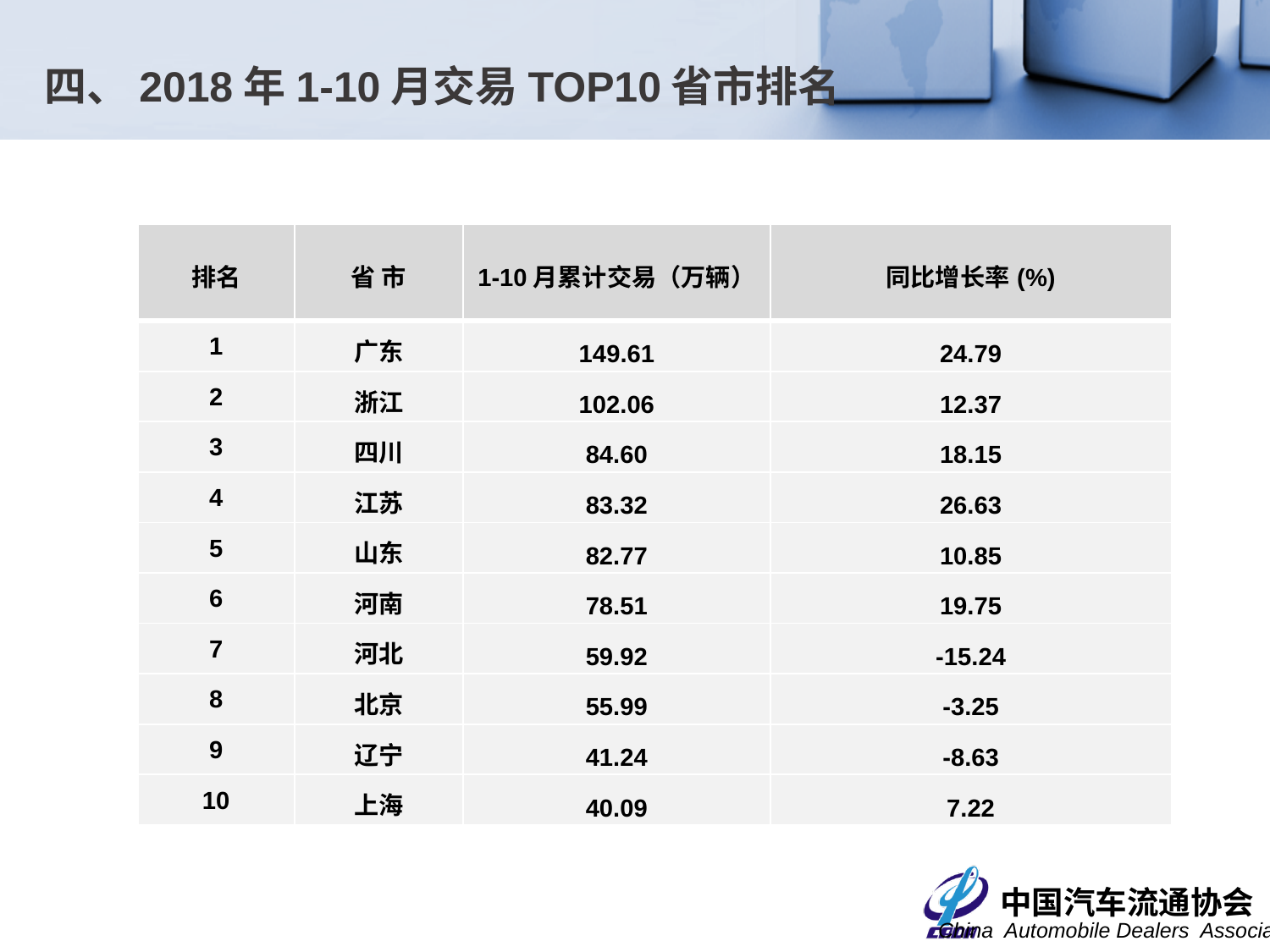

四、2018年1-10月交易TOP10省市排名
| 排名 | 省 市 | 1-10月累计交易（万辆） | 同比增长率(%) |
| --- | --- | --- | --- |
| 1 | 广东 | 149.61 | 24.79 |
| 2 | 浙江 | 102.06 | 12.37 |
| 3 | 四川 | 84.60 | 18.15 |
| 4 | 江苏 | 83.32 | 26.63 |
| 5 | 山东 | 82.77 | 10.85 |
| 6 | 河南 | 78.51 | 19.75 |
| 7 | 河北 | 59.92 | -15.24 |
| 8 | 北京 | 55.99 | -3.25 |
| 9 | 辽宁 | 41.24 | -8.63 |
| 10 | 上海 | 40.09 | 7.22 |